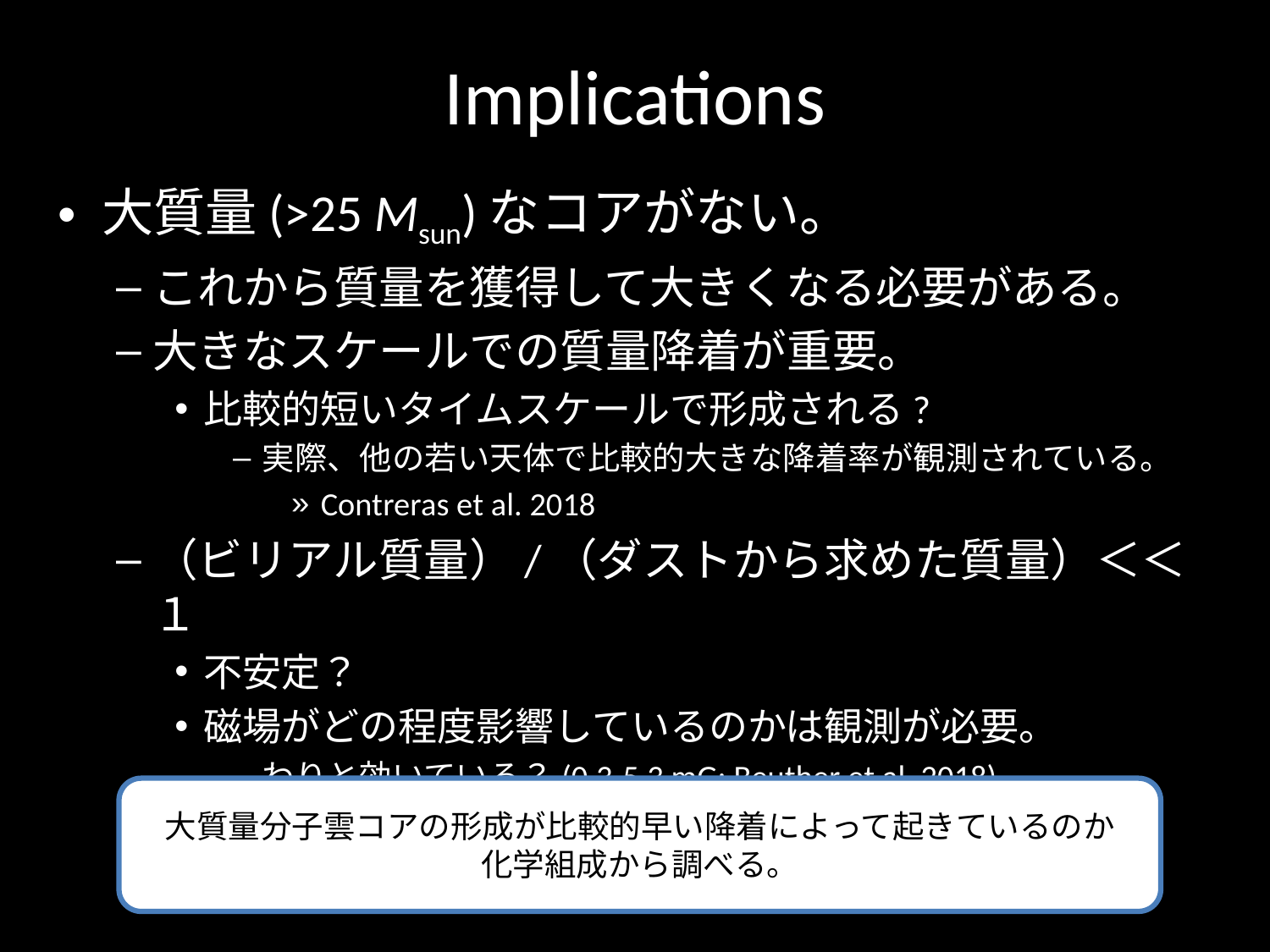

# Implications
大質量(>25 Msun)なコアがない。
これから質量を獲得して大きくなる必要がある。
大きなスケールでの質量降着が重要。
比較的短いタイムスケールで形成される?
実際、他の若い天体で比較的大きな降着率が観測されている。
Contreras et al. 2018
（ビリアル質量）/（ダストから求めた質量）＜＜１
不安定？
磁場がどの程度影響しているのかは観測が必要。
わりと効いている？(0.3-5.3 mG: Beuther et al. 2018)

大質量分子雲コアの形成が比較的早い降着によって起きているのか
化学組成から調べる。